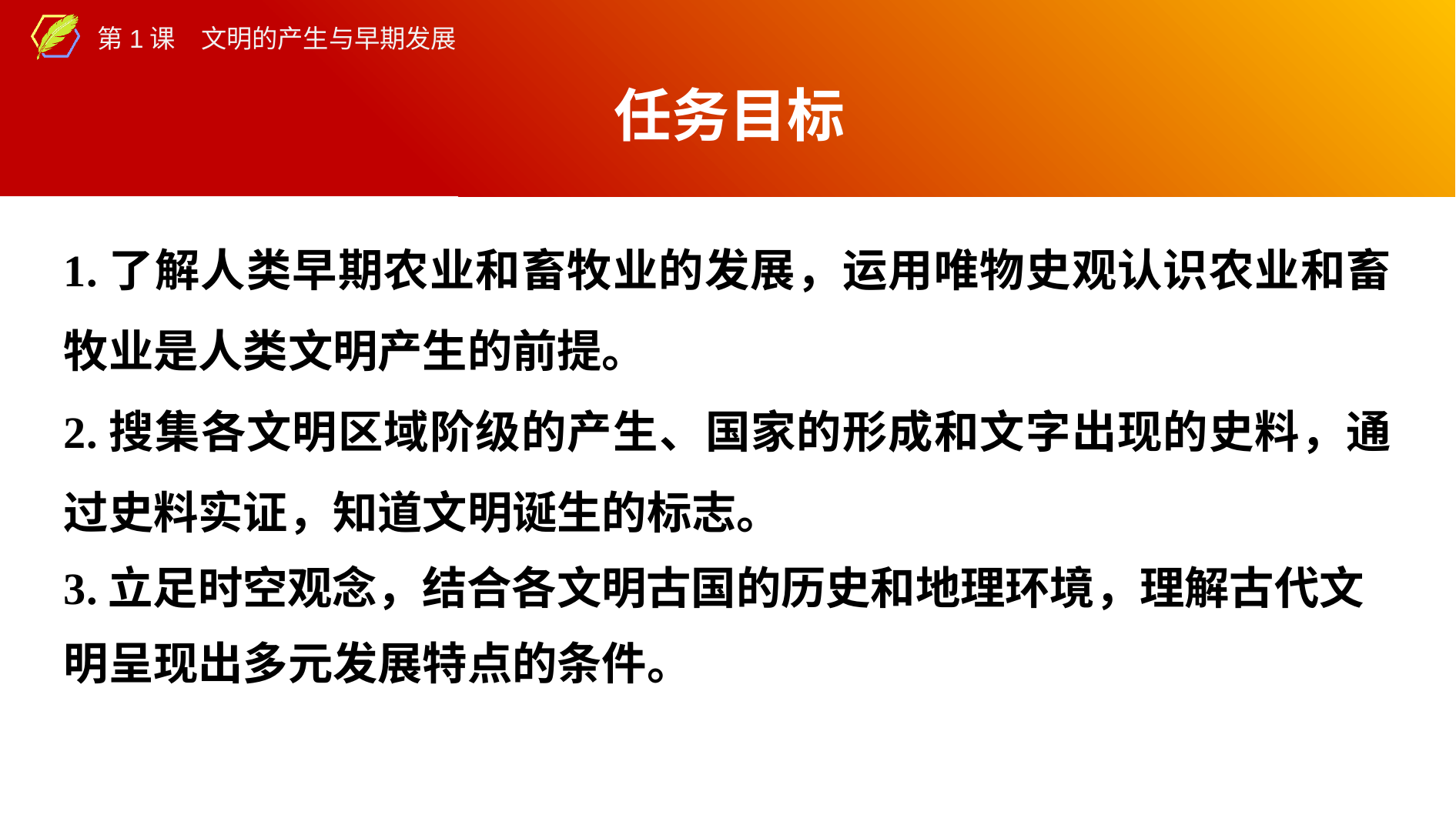

任务目标
1.了解人类早期农业和畜牧业的发展，运用唯物史观认识农业和畜牧业是人类文明产生的前提。
2.搜集各文明区域阶级的产生、国家的形成和文字出现的史料，通过史料实证，知道文明诞生的标志。
3.立足时空观念，结合各文明古国的历史和地理环境，理解古代文明呈现出多元发展特点的条件。